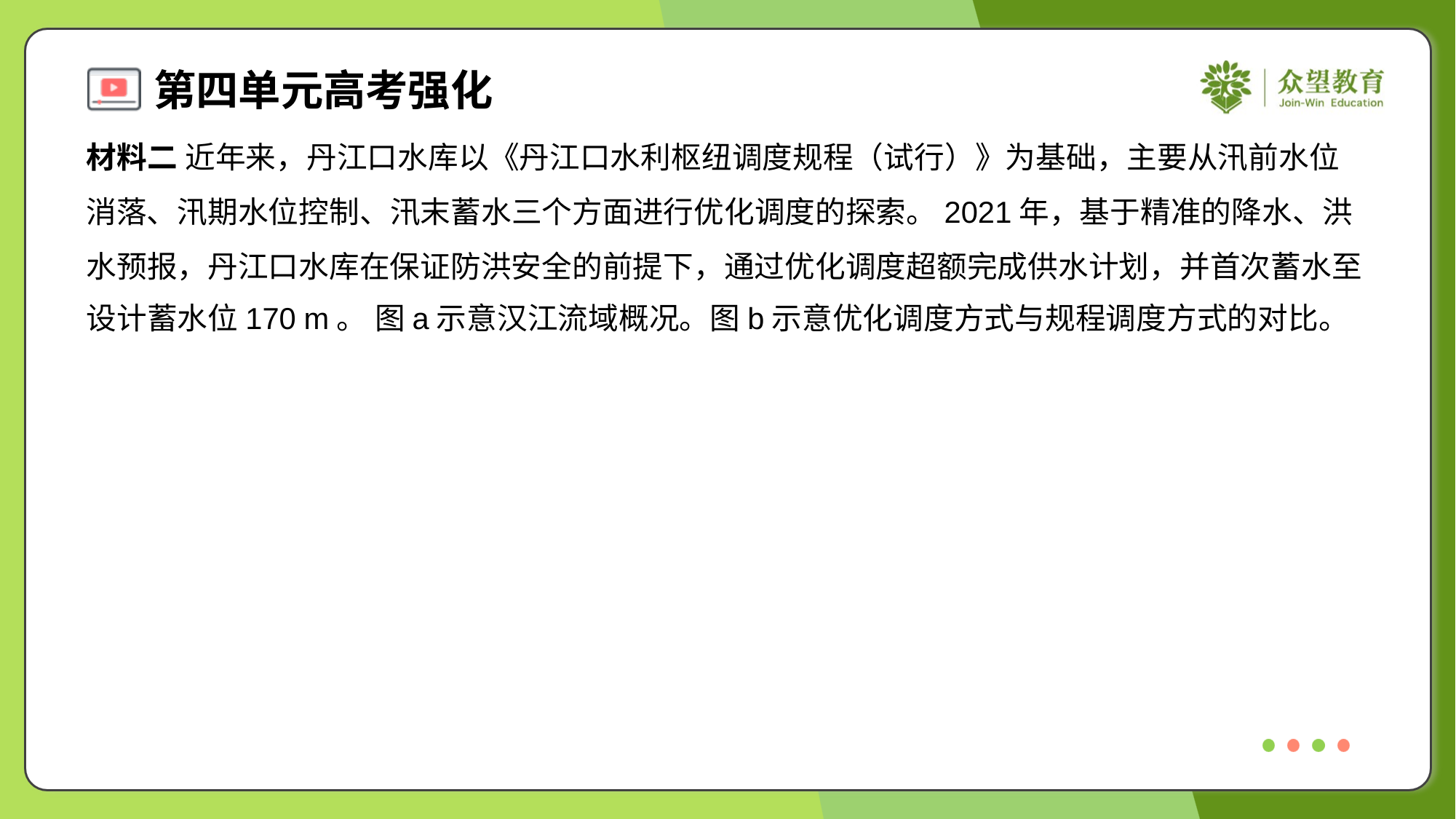

材料二 近年来，丹江口水库以《丹江口水利枢纽调度规程（试行）》为基础，主要从汛前水位
消落、汛期水位控制、汛末蓄水三个方面进行优化调度的探索。2021年，基于精准的降水、洪
水预报，丹江口水库在保证防洪安全的前提下，通过优化调度超额完成供水计划，并首次蓄水至
设计蓄水位170 m。 图a示意汉江流域概况。图b示意优化调度方式与规程调度方式的对比。